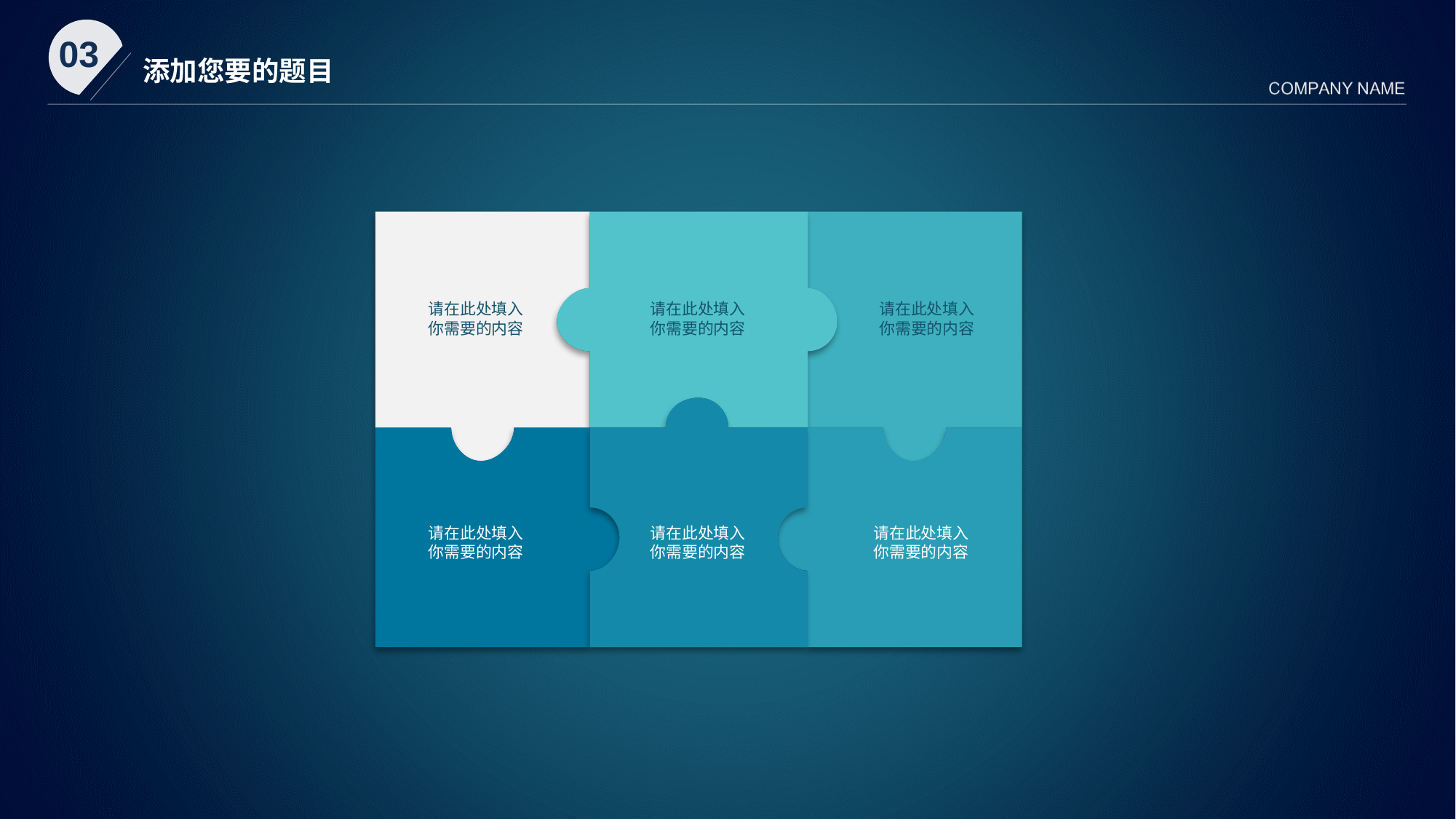

请在此处填入
你需要的内容
请在此处填入
你需要的内容
请在此处填入
你需要的内容

请在此处填入
你需要的内容
请在此处填入
你需要的内容
请在此处填入
你需要的内容